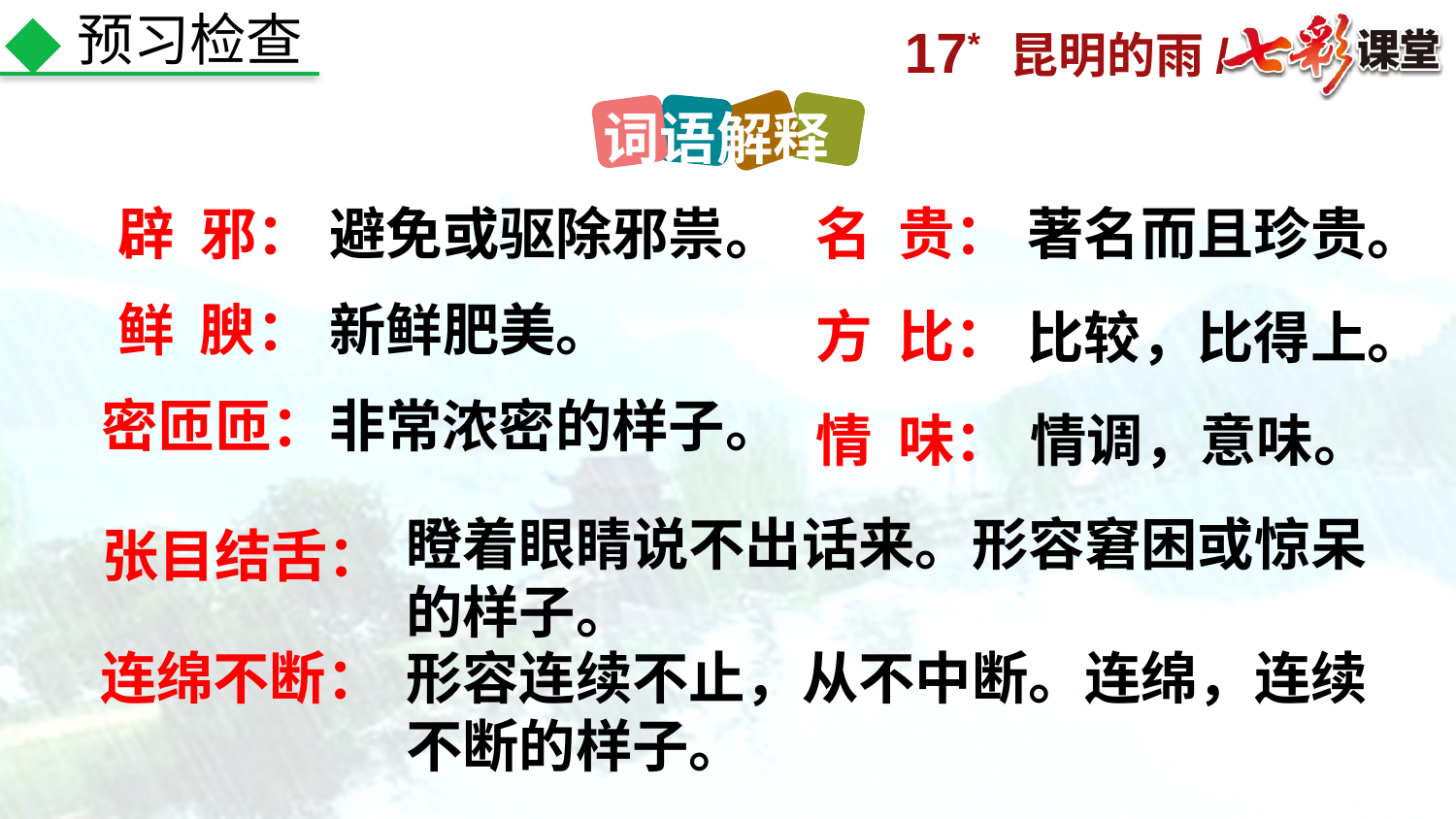

预习检查

词语解释

辟  邪：
避免或驱除邪祟。
名  贵：
著名而且珍贵。
鲜  腴：
新鲜肥美。
方  比：
比较，比得上。
密匝匝：
非常浓密的样子。
情  味：
情调，意味。
瞪着眼睛说不出话来。形容窘困或惊呆的样子。
张目结舌：
连绵不断：
形容连续不止，从不中断。连绵，连续不断的样子。